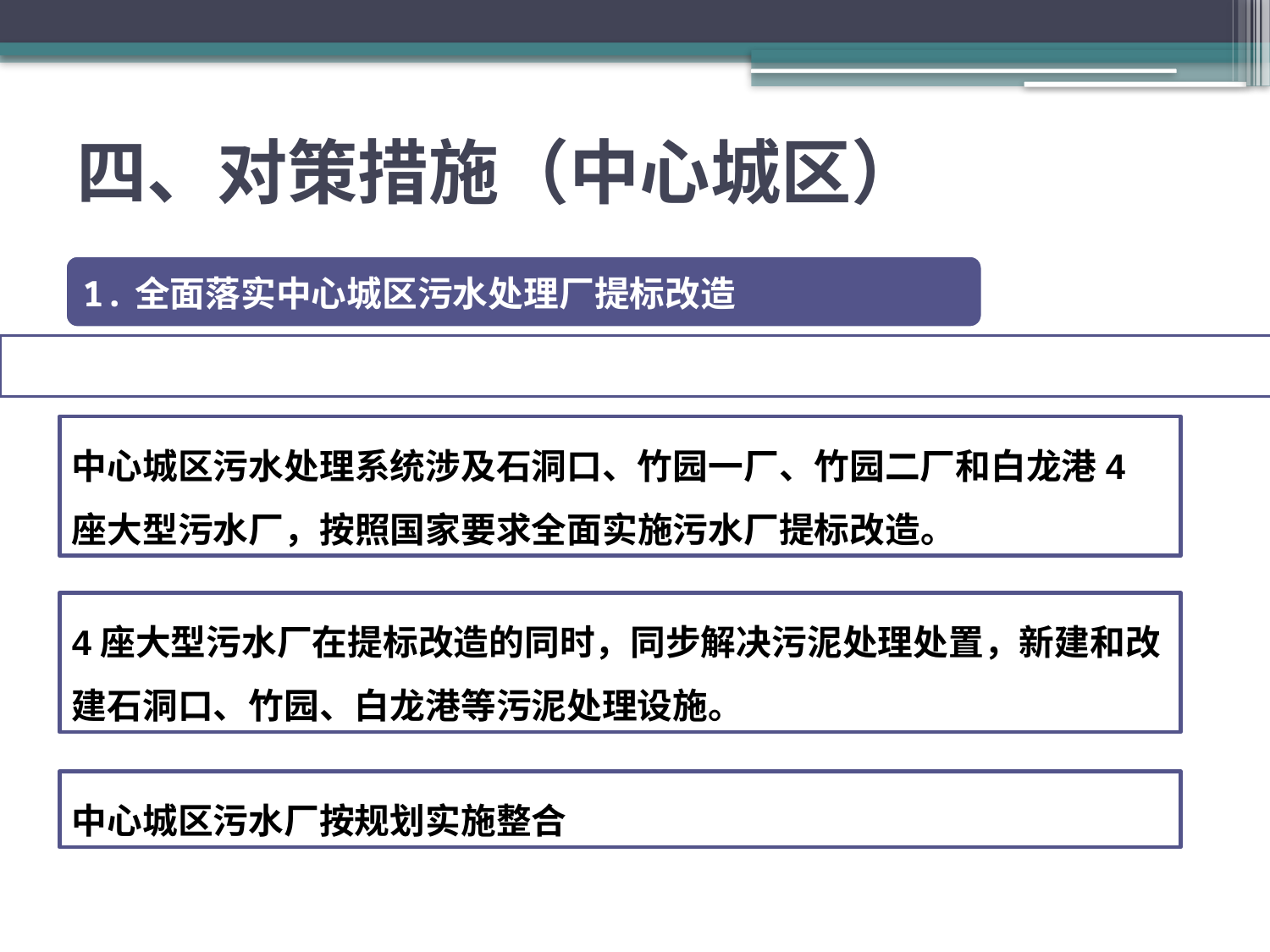

# 四、对策措施（中心城区）
1.全面落实中心城区污水处理厂提标改造
中心城区污水处理系统涉及石洞口、竹园一厂、竹园二厂和白龙港4座大型污水厂，按照国家要求全面实施污水厂提标改造。
4座大型污水厂在提标改造的同时，同步解决污泥处理处置，新建和改建石洞口、竹园、白龙港等污泥处理设施。
中心城区污水厂按规划实施整合